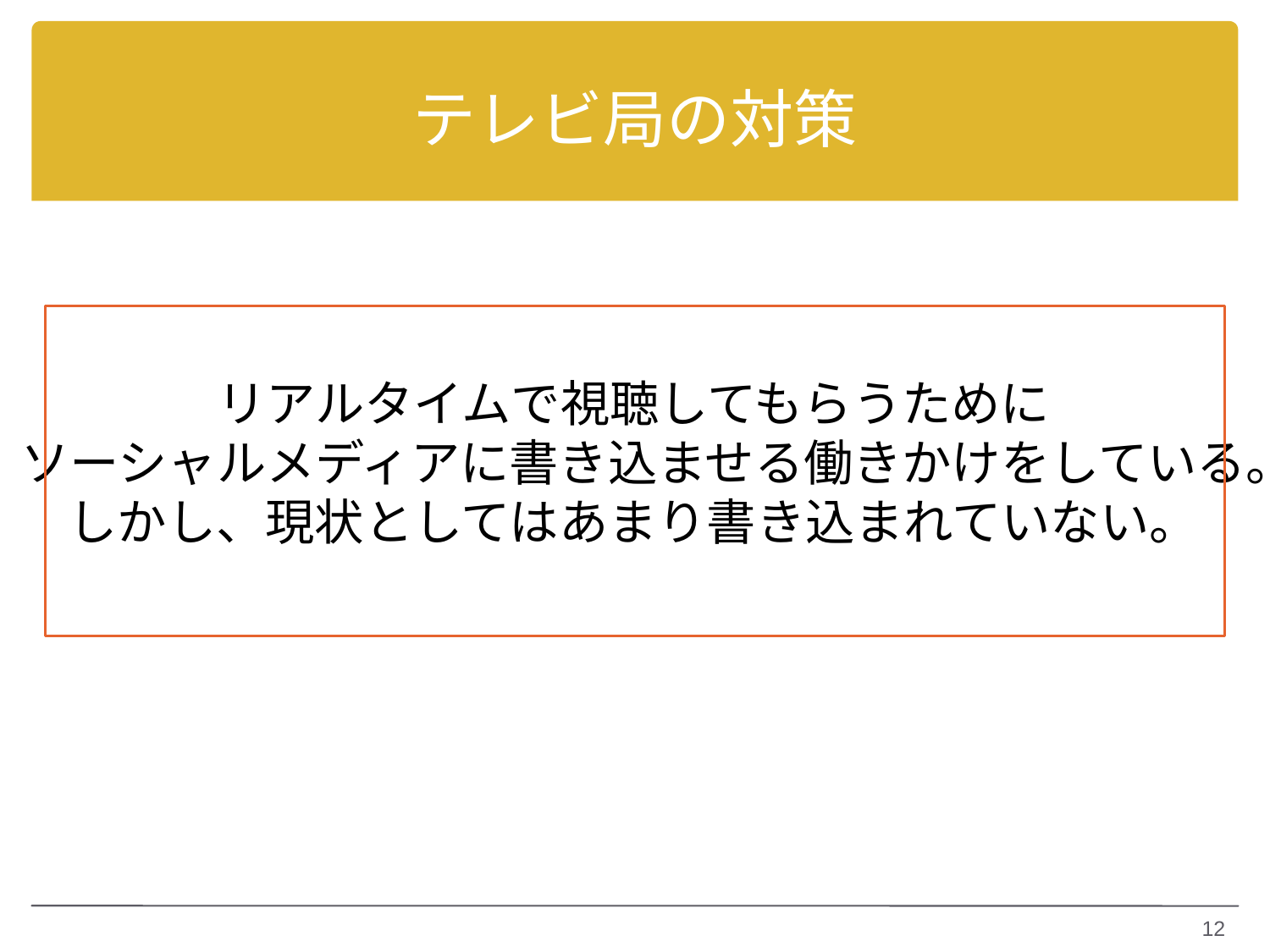

# テレビ局の対策

リアルタイムで視聴してもらうために
ソーシャルメディアに書き込ませる働きかけをしている。
しかし、現状としてはあまり書き込まれていない。
12